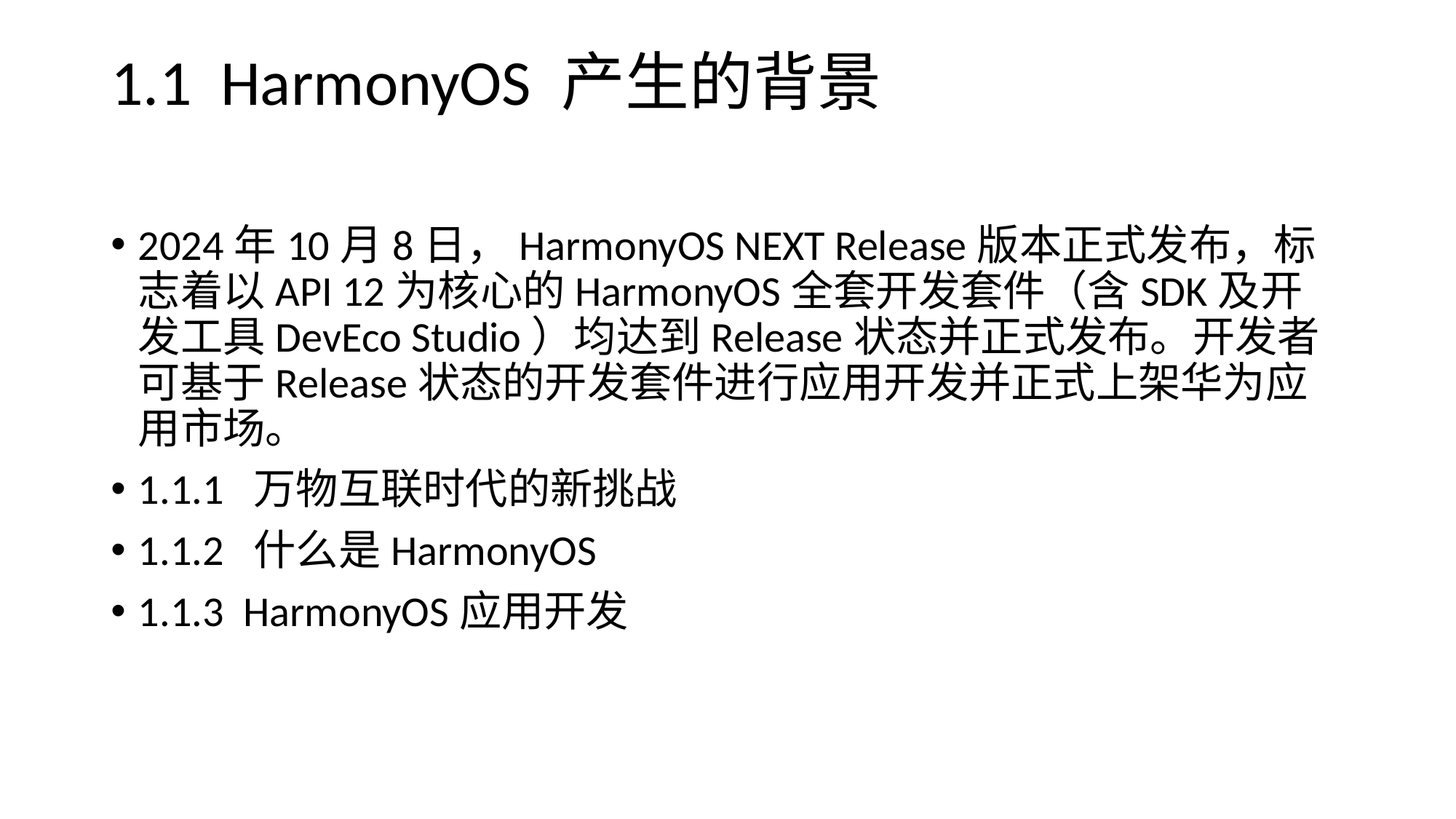

# 1.1  HarmonyOS 产生的背景
2024年10月8日，HarmonyOS NEXT Release版本正式发布，标志着以API 12为核心的HarmonyOS全套开发套件（含SDK及开发工具DevEco Studio）均达到Release状态并正式发布。开发者可基于Release状态的开发套件进行应用开发并正式上架华为应用市场。
1.1.1  万物互联时代的新挑战
1.1.2  什么是HarmonyOS
1.1.3  HarmonyOS应用开发